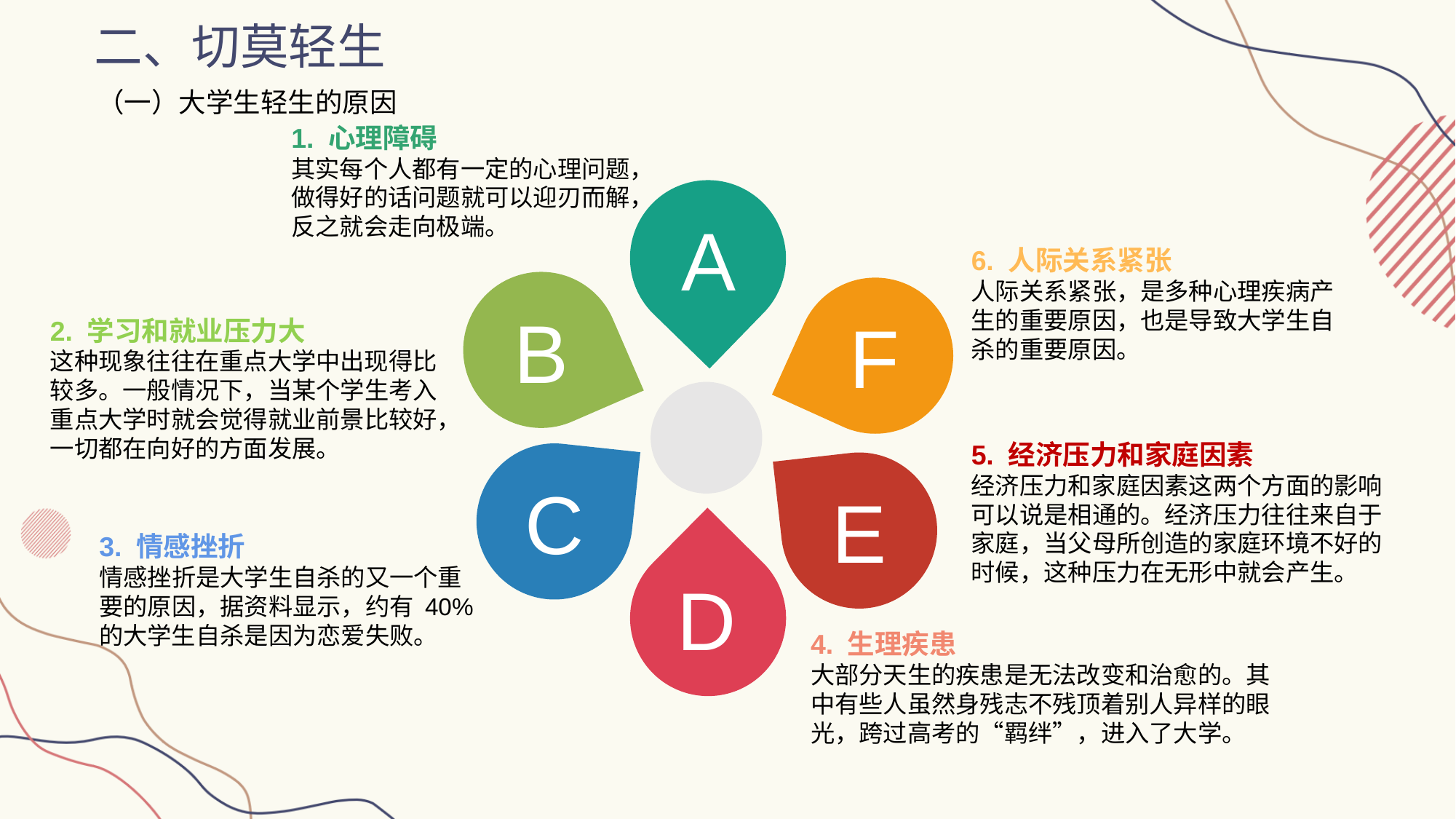

二、切莫轻生
（一）大学生轻生的原因
1. 心理障碍
其实每个人都有一定的心理问题，做得好的话问题就可以迎刃而解，反之就会走向极端。

6. 人际关系紧张
人际关系紧张，是多种心理疾病产生的重要原因，也是导致大学生自杀的重要原因。
A
2. 学习和就业压力大
这种现象往往在重点大学中出现得比较多。一般情况下，当某个学生考入重点大学时就会觉得就业前景比较好，一切都在向好的方面发展。

B
F

5. 经济压力和家庭因素
经济压力和家庭因素这两个方面的影响可以说是相通的。经济压力往往来自于家庭，当父母所创造的家庭环境不好的时候，这种压力在无形中就会产生。

C
E
3. 情感挫折
情感挫折是大学生自杀的又一个重要的原因，据资料显示，约有 40% 的大学生自杀是因为恋爱失败。

D
4. 生理疾患
大部分天生的疾患是无法改变和治愈的。其中有些人虽然身残志不残顶着别人异样的眼光，跨过高考的“羁绊”，进入了大学。